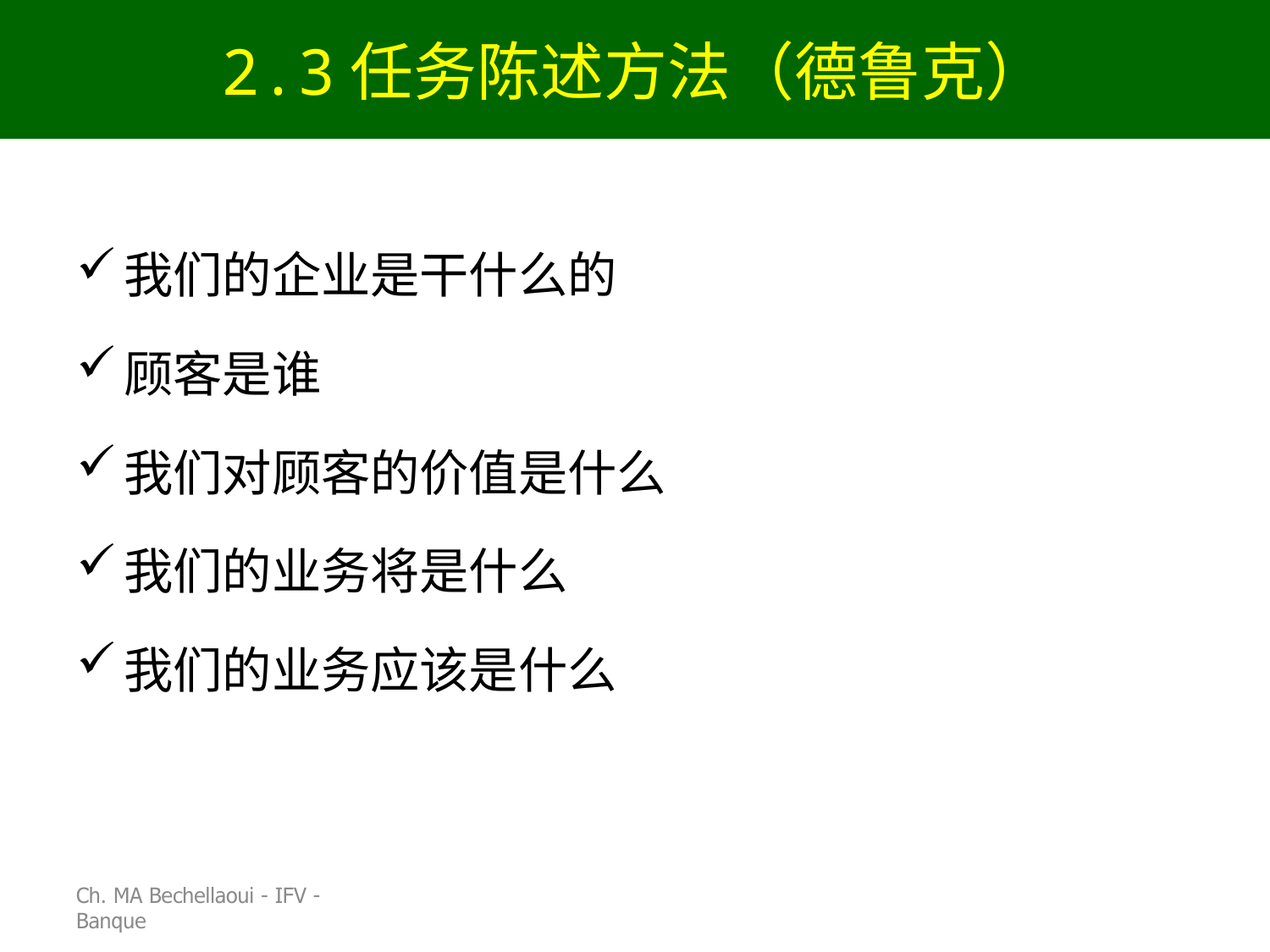

# 2.3任务陈述方法（德鲁克）
Ch. MA Bechellaoui - IFV - Banque
我们的企业是干什么的
顾客是谁
我们对顾客的价值是什么
我们的业务将是什么
我们的业务应该是什么